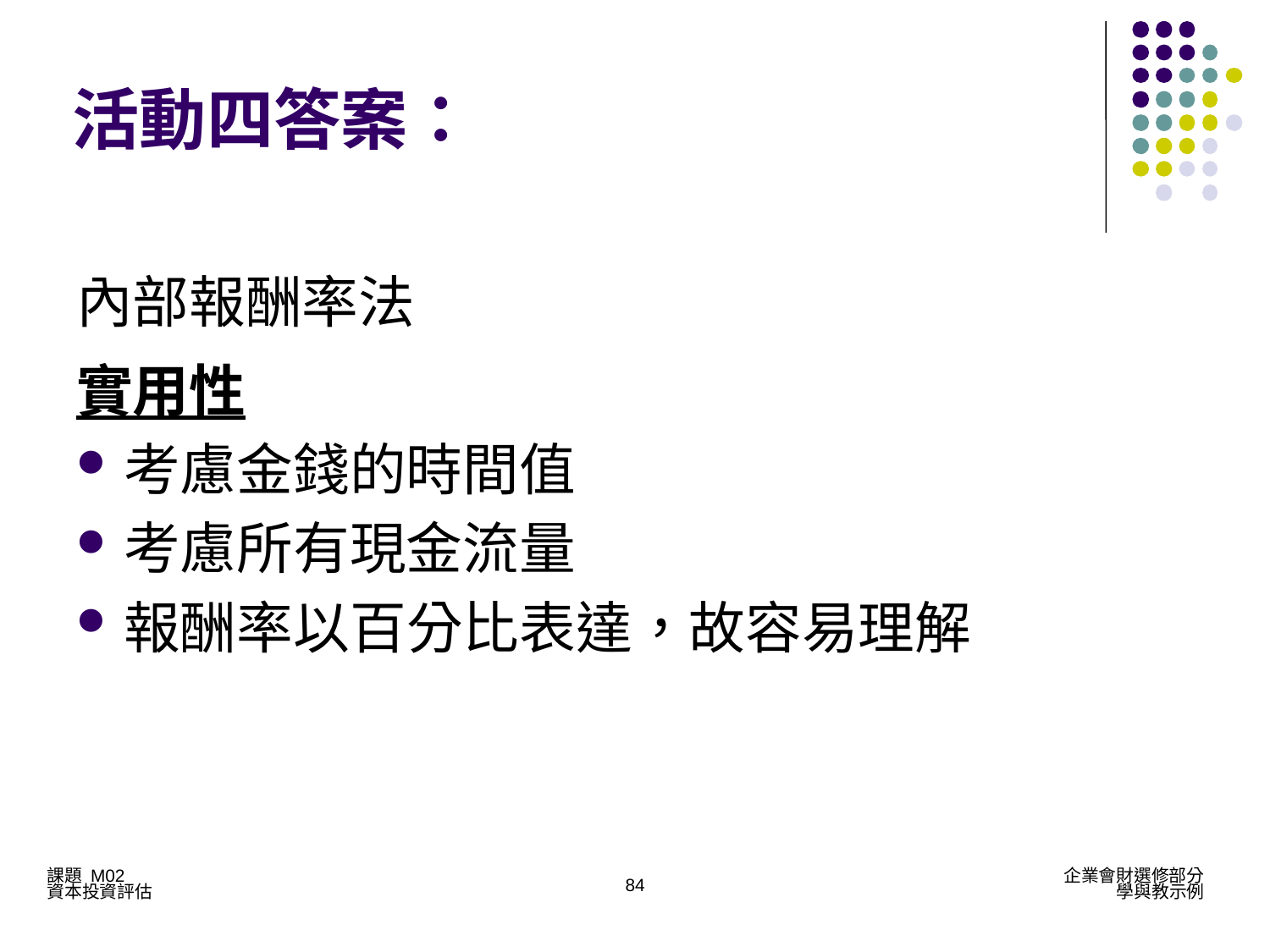

#
活動四答案：
內部報酬率法
實用性
考慮金錢的時間值
考慮所有現金流量
報酬率以百分比表達，故容易理解
84